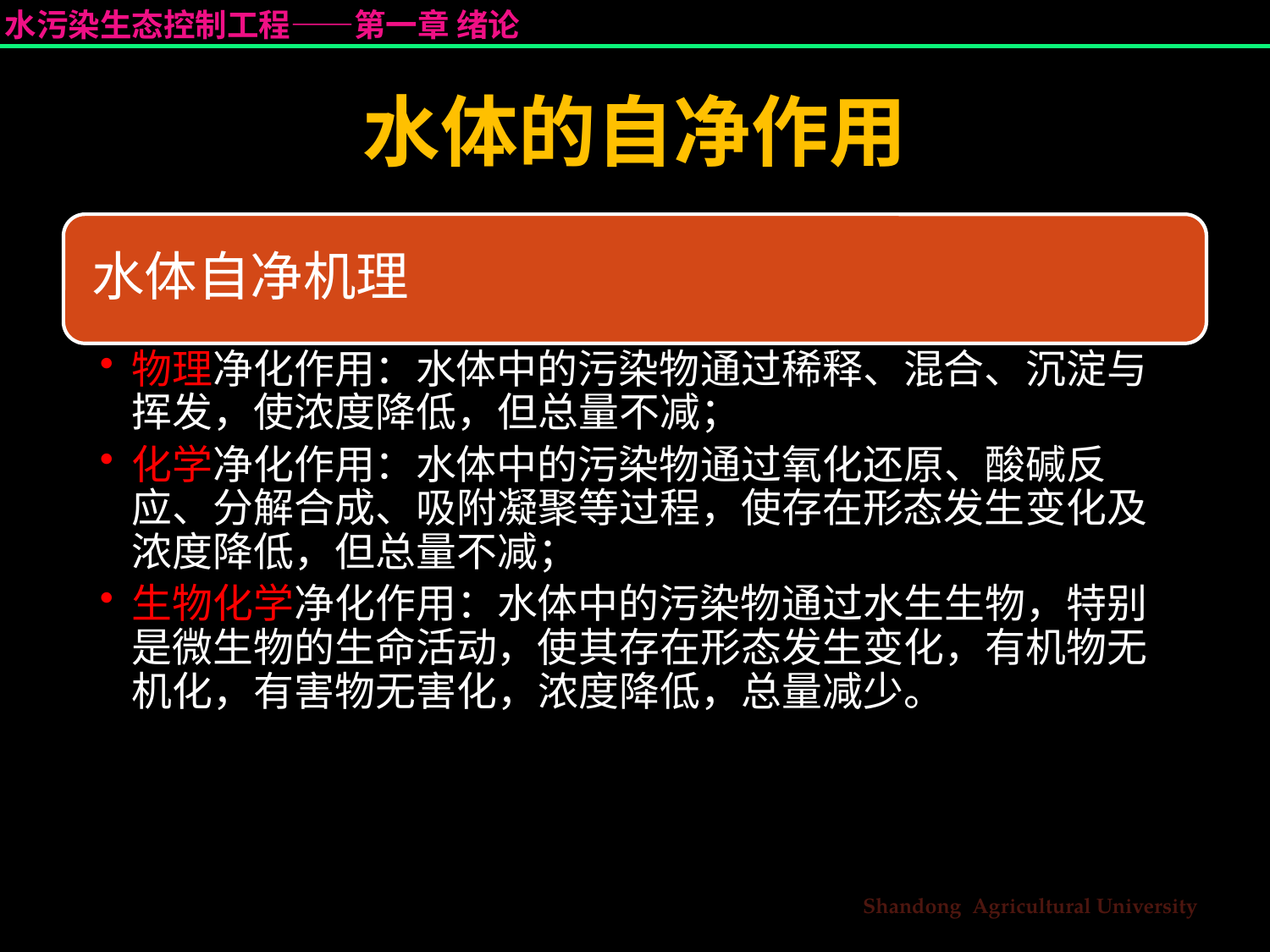

# 水体的自净作用
水体自净机理
物理净化作用：水体中的污染物通过稀释、混合、沉淀与挥发，使浓度降低，但总量不减；
化学净化作用：水体中的污染物通过氧化还原、酸碱反应、分解合成、吸附凝聚等过程，使存在形态发生变化及浓度降低，但总量不减；
生物化学净化作用：水体中的污染物通过水生生物，特别是微生物的生命活动，使其存在形态发生变化，有机物无机化，有害物无害化，浓度降低，总量减少。